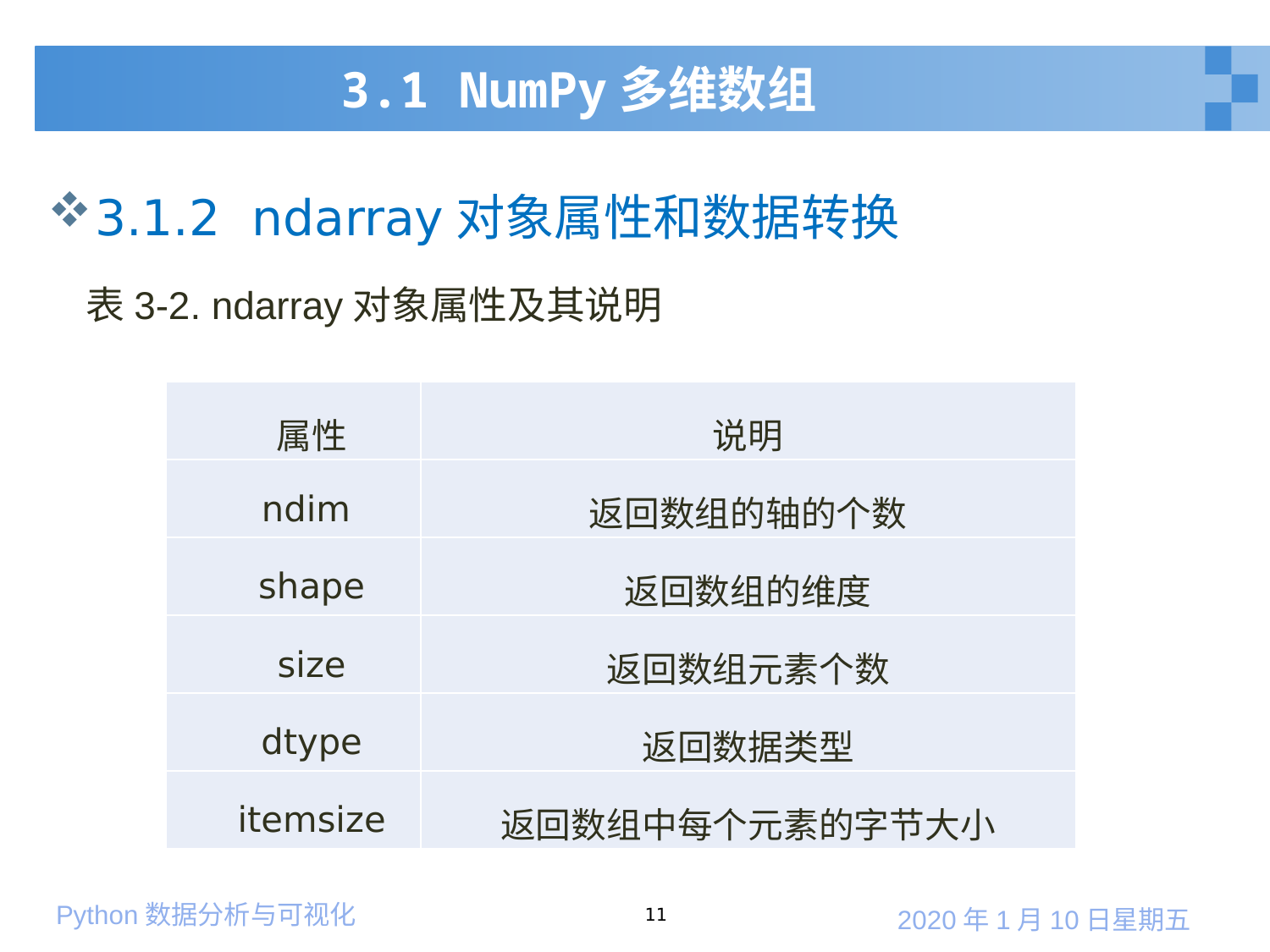

# 3.1 NumPy多维数组
3.1.2  ndarray对象属性和数据转换
表3-2. ndarray对象属性及其说明
| 属性 | 说明 |
| --- | --- |
| ndim | 返回数组的轴的个数 |
| shape | 返回数组的维度 |
| size | 返回数组元素个数 |
| dtype | 返回数据类型 |
| itemsize | 返回数组中每个元素的字节大小 |
11
2020年1月10日星期五